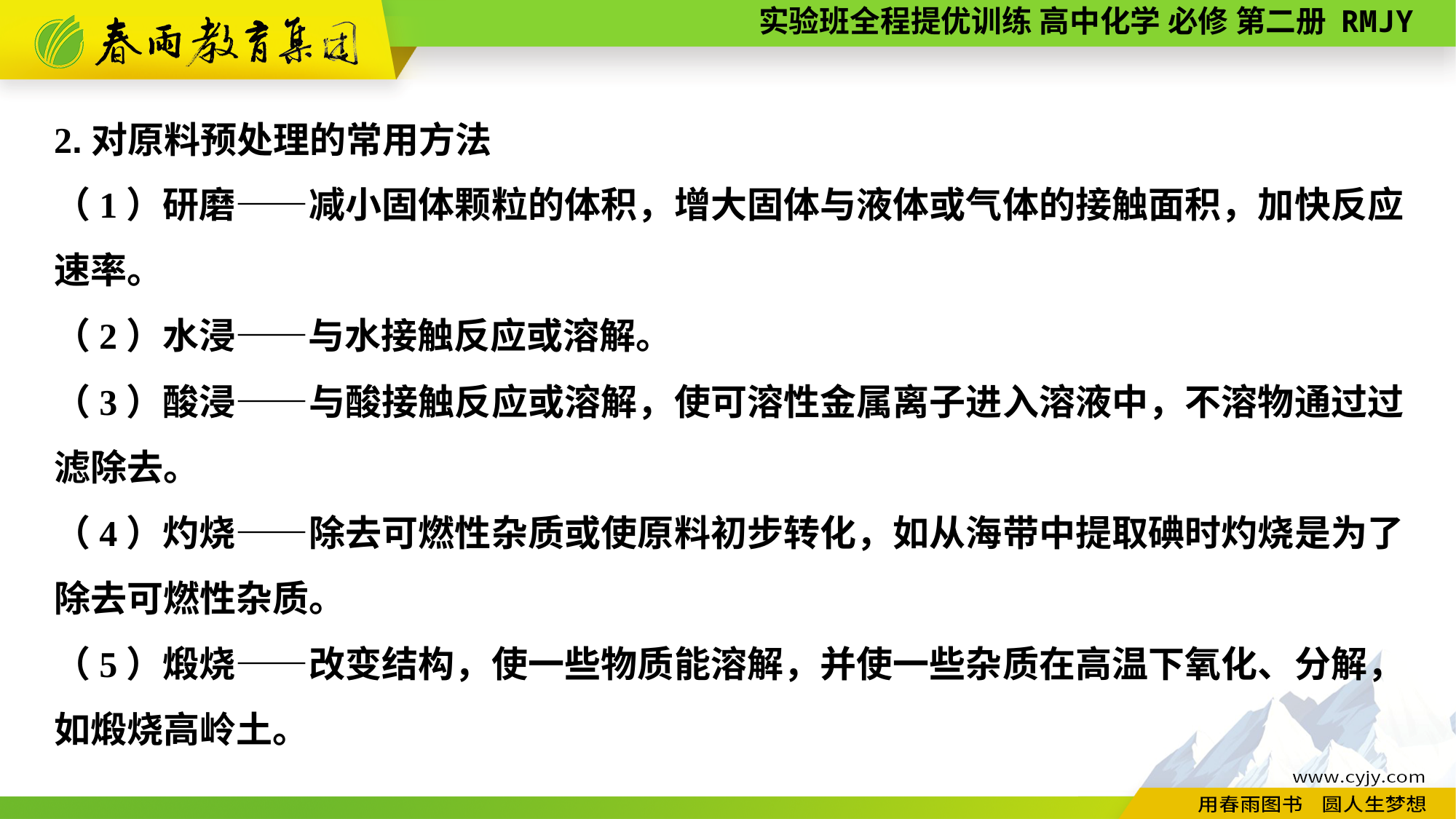

2.对原料预处理的常用方法
（1）研磨——减小固体颗粒的体积，增大固体与液体或气体的接触面积，加快反应速率。
（2）水浸——与水接触反应或溶解。
（3）酸浸——与酸接触反应或溶解，使可溶性金属离子进入溶液中，不溶物通过过滤除去。
（4）灼烧——除去可燃性杂质或使原料初步转化，如从海带中提取碘时灼烧是为了除去可燃性杂质。
（5）煅烧——改变结构，使一些物质能溶解，并使一些杂质在高温下氧化、分解，如煅烧高岭土。